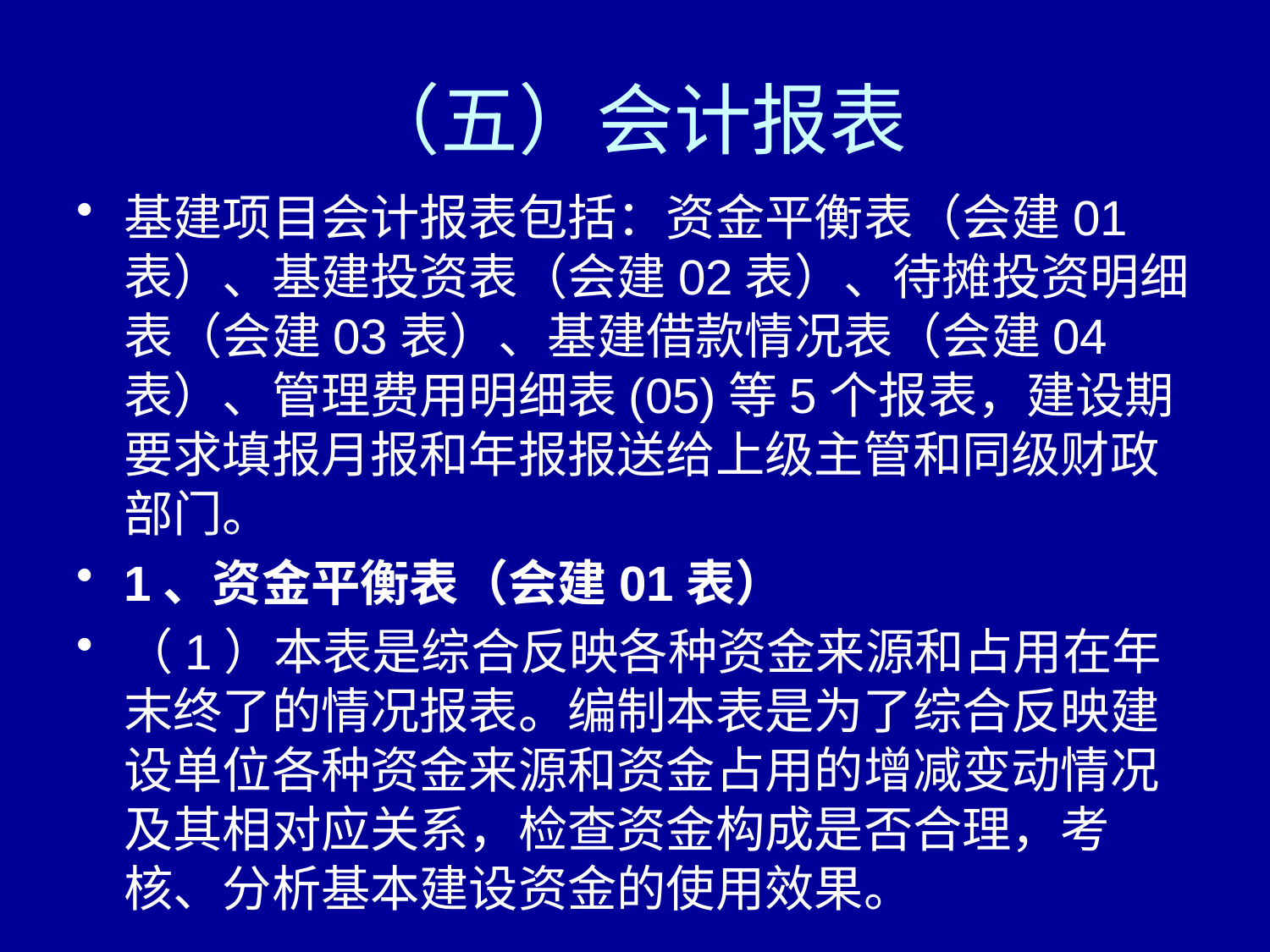

# （五）会计报表
基建项目会计报表包括：资金平衡表（会建01表）、基建投资表（会建02表）、待摊投资明细表（会建03表）、基建借款情况表（会建04表）、管理费用明细表(05)等5个报表，建设期要求填报月报和年报报送给上级主管和同级财政部门。
1、资金平衡表（会建01表）
（1）本表是综合反映各种资金来源和占用在年末终了的情况报表。编制本表是为了综合反映建设单位各种资金来源和资金占用的增减变动情况及其相对应关系，检查资金构成是否合理，考核、分析基本建设资金的使用效果。